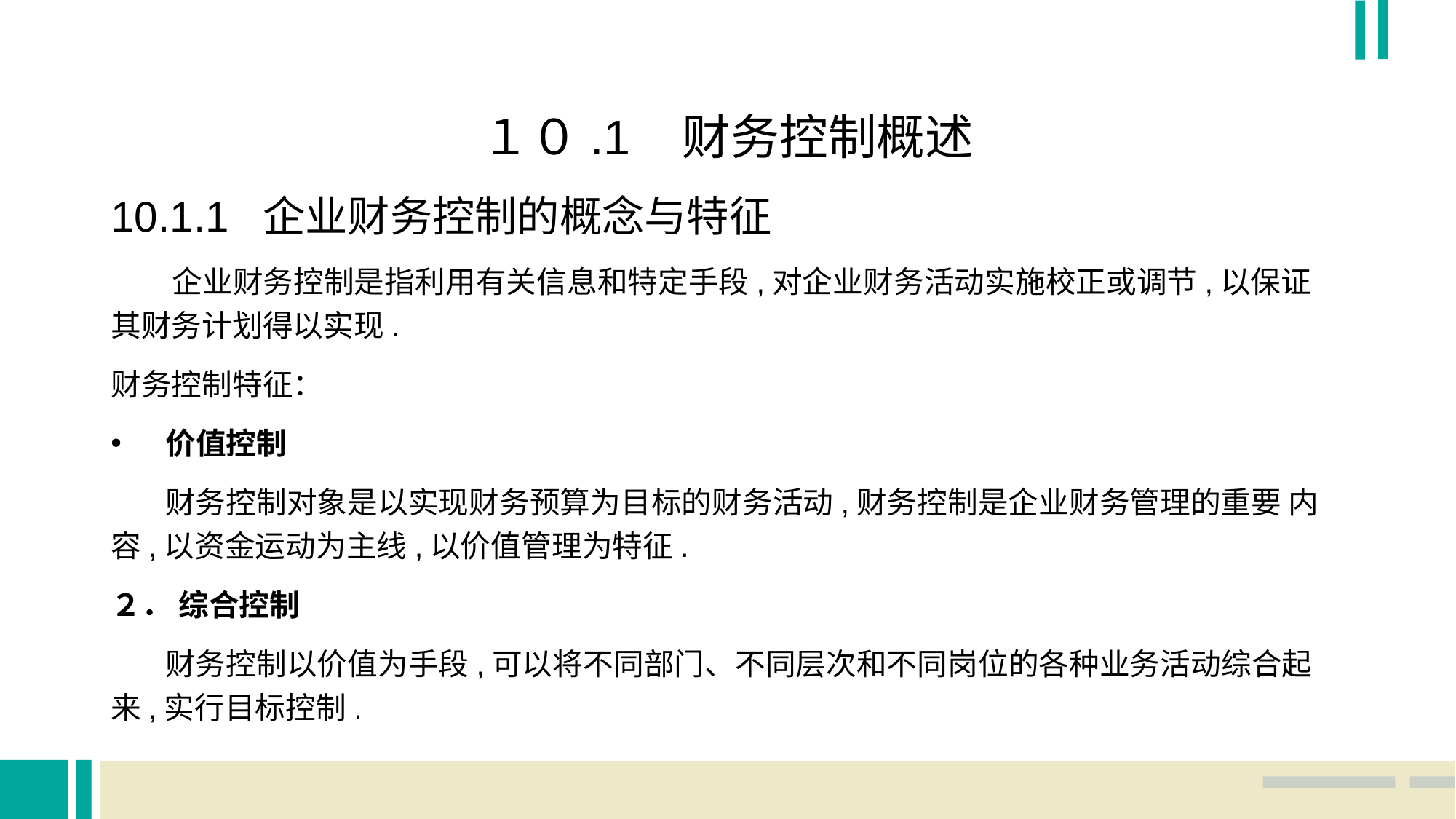

１０.1   财务控制概述
10.1.1  企业财务控制的概念与特征
        企业财务控制是指利用有关信息和特定手段,对企业财务活动实施校正或调节,以保证 其财务计划得以实现.
财务控制特征：
价值控制
       财务控制对象是以实现财务预算为目标的财务活动,财务控制是企业财务管理的重要 内容,以资金运动为主线,以价值管理为特征.
２． 综合控制
       财务控制以价值为手段,可以将不同部门、不同层次和不同岗位的各种业务活动综合起 来,实行目标控制.